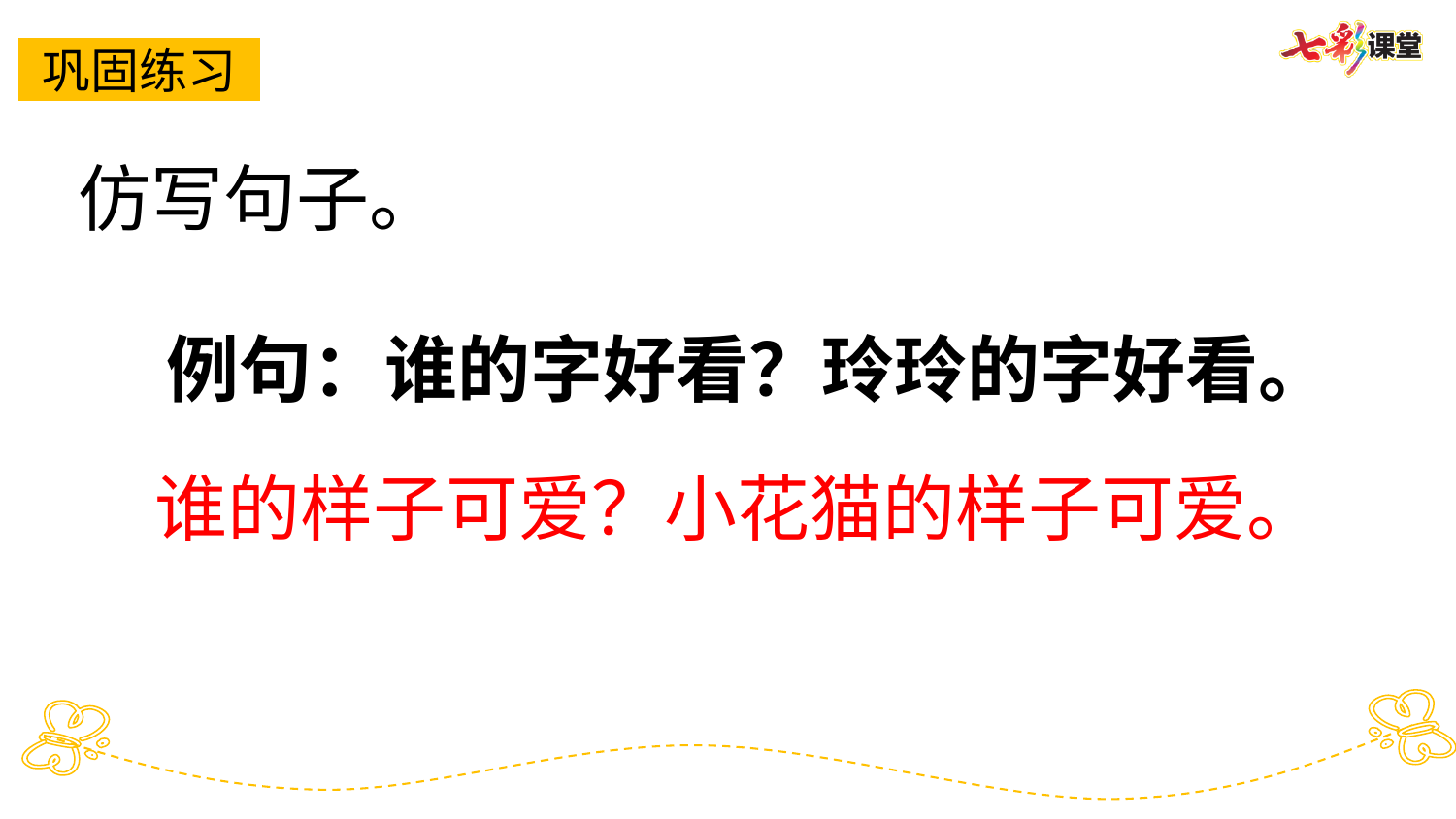

巩固练习
仿写句子。
例句：谁的字好看？玲玲的字好看。
谁的样子可爱？小花猫的样子可爱。